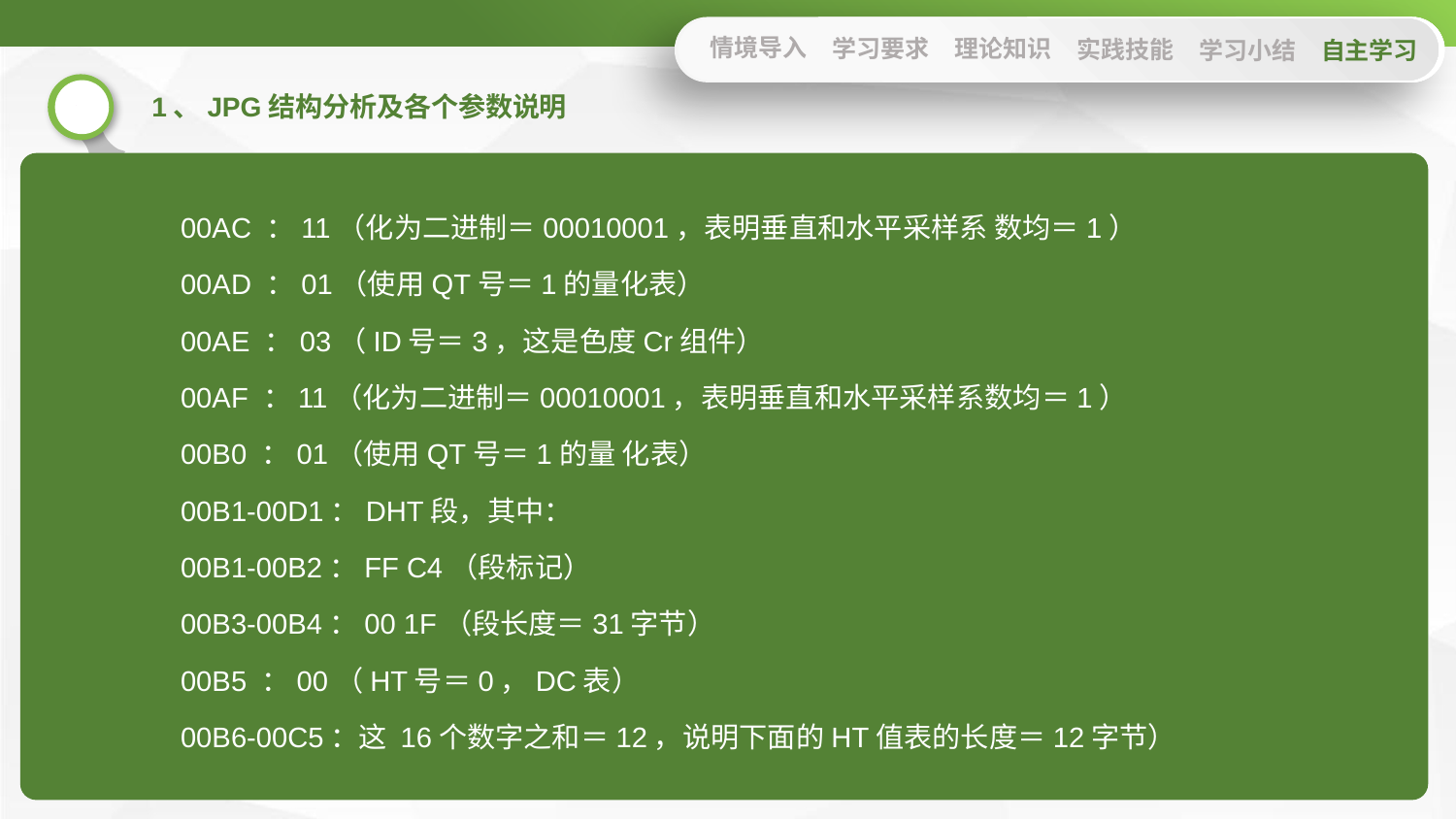

情境导入
学习要求
理论知识
实践技能
学习小结
自主学习
1、JPG结构分析及各个参数说明
00AC ：11（化为二进制＝00010001，表明垂直和水平采样系 数均＝1）
00AD ：01（使用QT号＝1的量化表）
00AE ：03（ID号＝3，这是色度Cr组件）
00AF ：11（化为二进制＝00010001，表明垂直和水平采样系数均＝1）
00B0 ：01（使用QT号＝1的量 化表）
00B1-00D1：DHT段，其中：
00B1-00B2：FF C4（段标记）
00B3-00B4：00 1F（段长度＝31字节）
00B5 ：00（HT号＝0，DC表）
00B6-00C5：这 16个数字之和＝12，说明下面的HT值表的长度＝12字节）